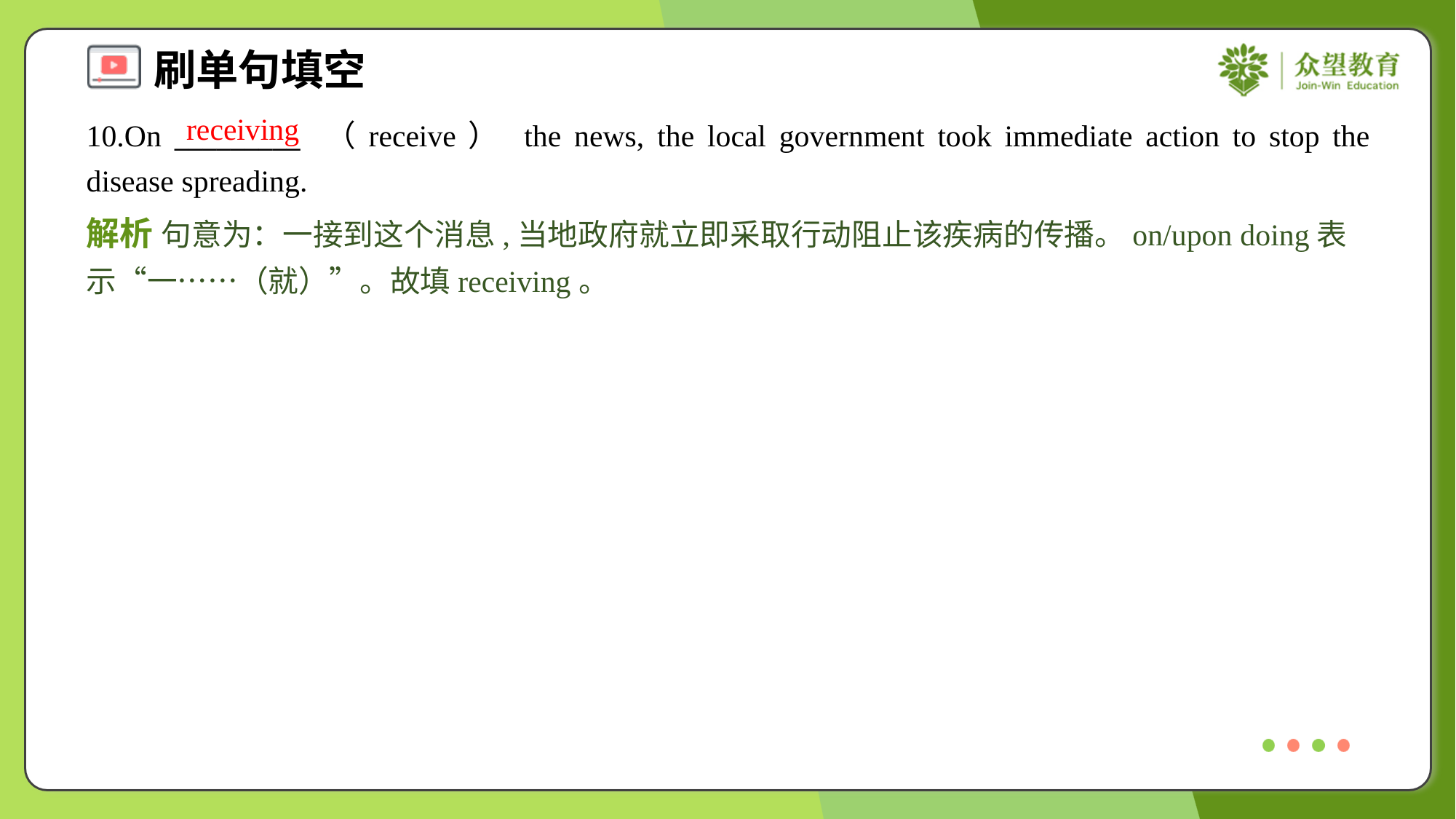

receiving
10.On _________ （receive） the news, the local government took immediate action to stop the disease spreading.
解析 句意为：一接到这个消息,当地政府就立即采取行动阻止该疾病的传播。on/upon doing表示“一……（就）”。故填receiving。